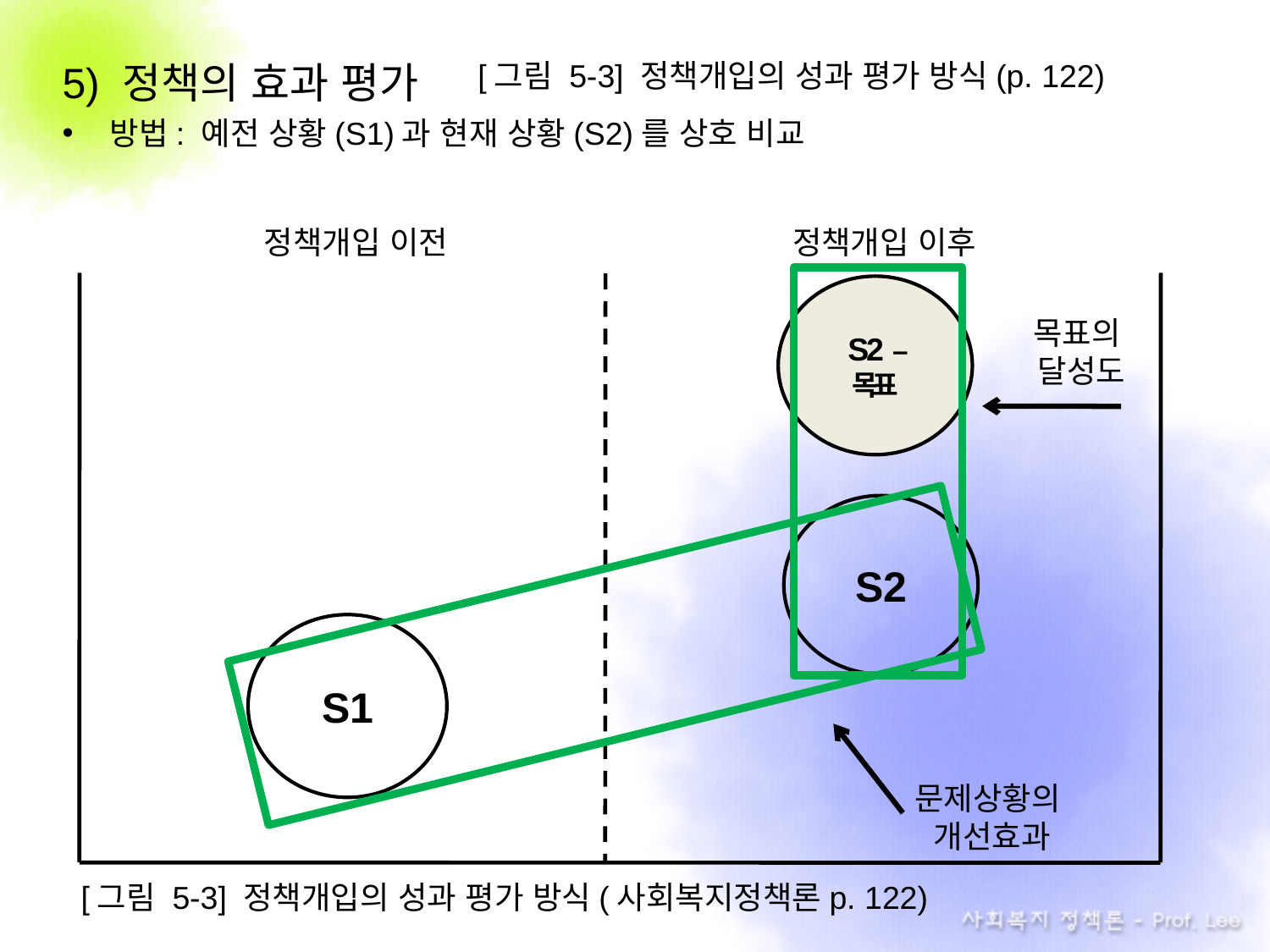

[그림 5-3] 정책개입의 성과 평가 방식(p. 122)
5) 정책의 효과 평가
방법: 예전 상황(S1)과 현재 상황(S2)를 상호 비교

정책개입 이전
정책개입 이후
S2  – 목표
S2
S1
목표의
달성도

문제상황의
개선효과
 [그림 5-3] 정책개입의 성과 평가 방식(사회복지정책론p. 122)